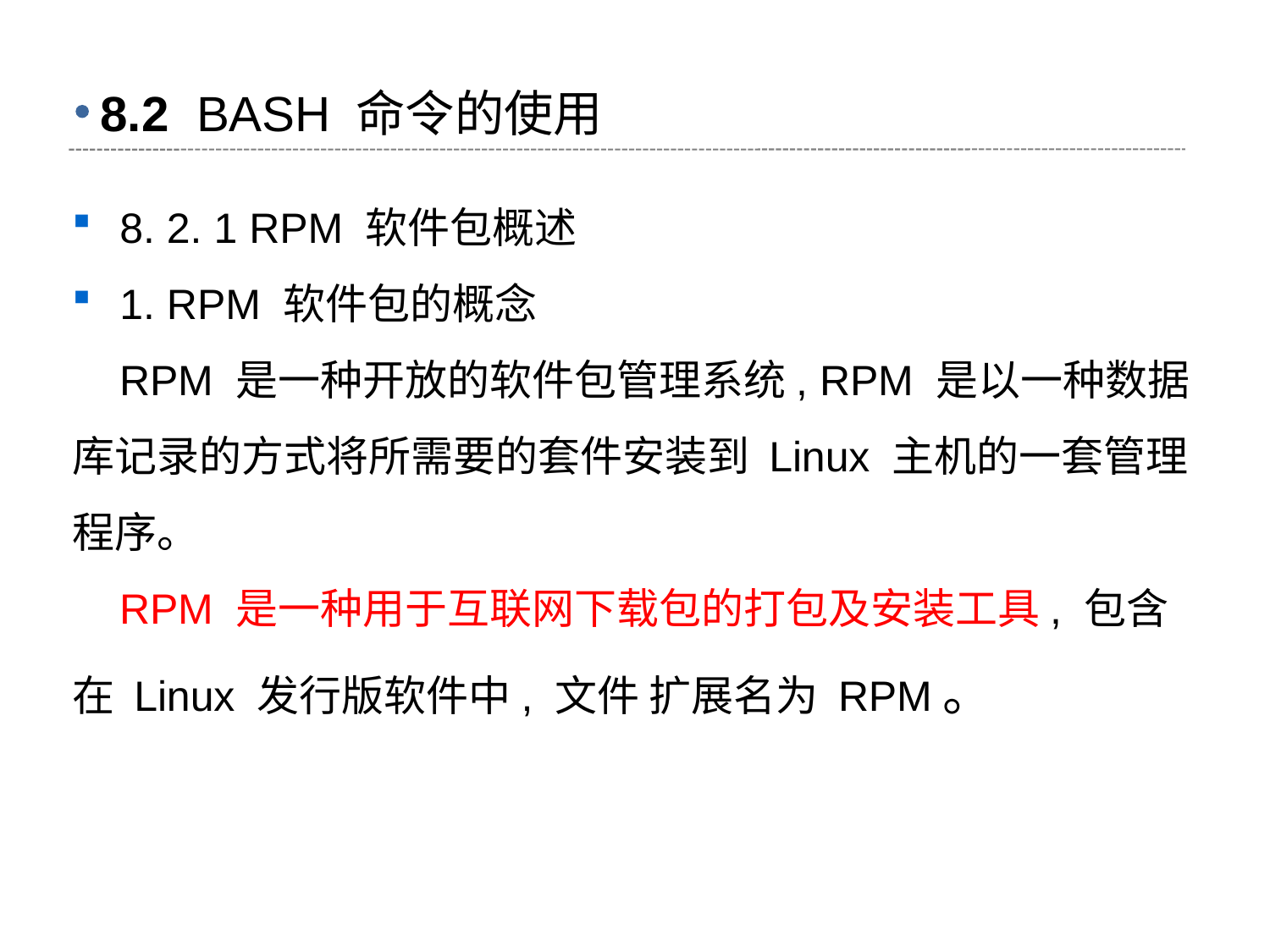

# 8.2  BASH 命令的使用
8. 2. 1 RPM 软件包概述
1. RPM 软件包的概念
    RPM 是一种开放的软件包管理系统, RPM 是以一种数据库记录的方式将所需要的套件安装到 Linux 主机的一套管理程序。
    RPM 是一种用于互联网下载包的打包及安装工具, 包含在 Linux 发行版软件中, 文件 扩展名为 RPM。